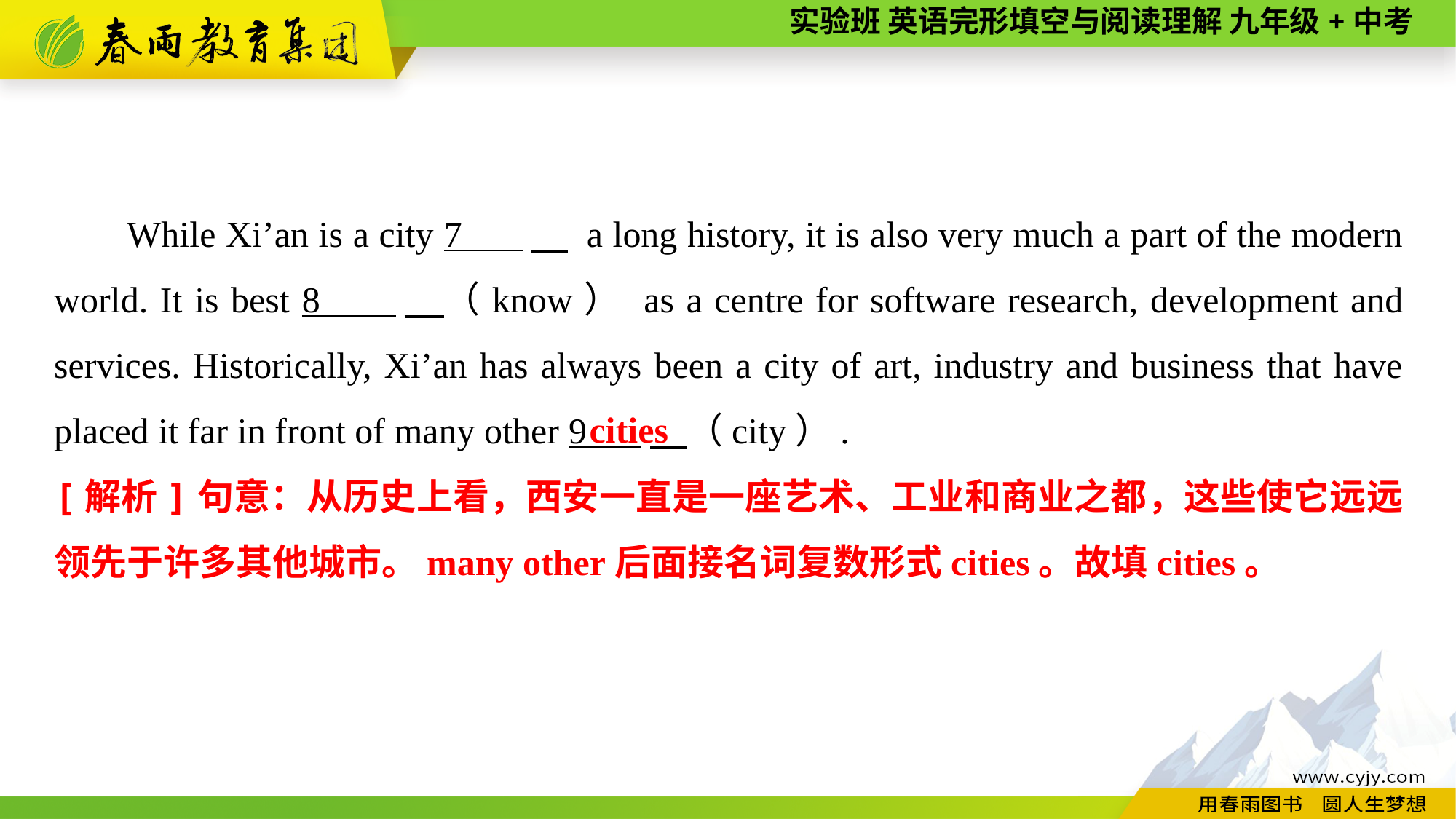

While Xi’an is a city 7      　 a long history, it is also very much a part of the modern world. It is best 8      　（know） as a centre for software research, development and services. Historically, Xi’an has always been a city of art, industry and business that have placed it far in front of many other 9      　（city）.
cities
[解析]句意：从历史上看，西安一直是一座艺术、工业和商业之都，这些使它远远领先于许多其他城市。many other后面接名词复数形式cities。故填cities。